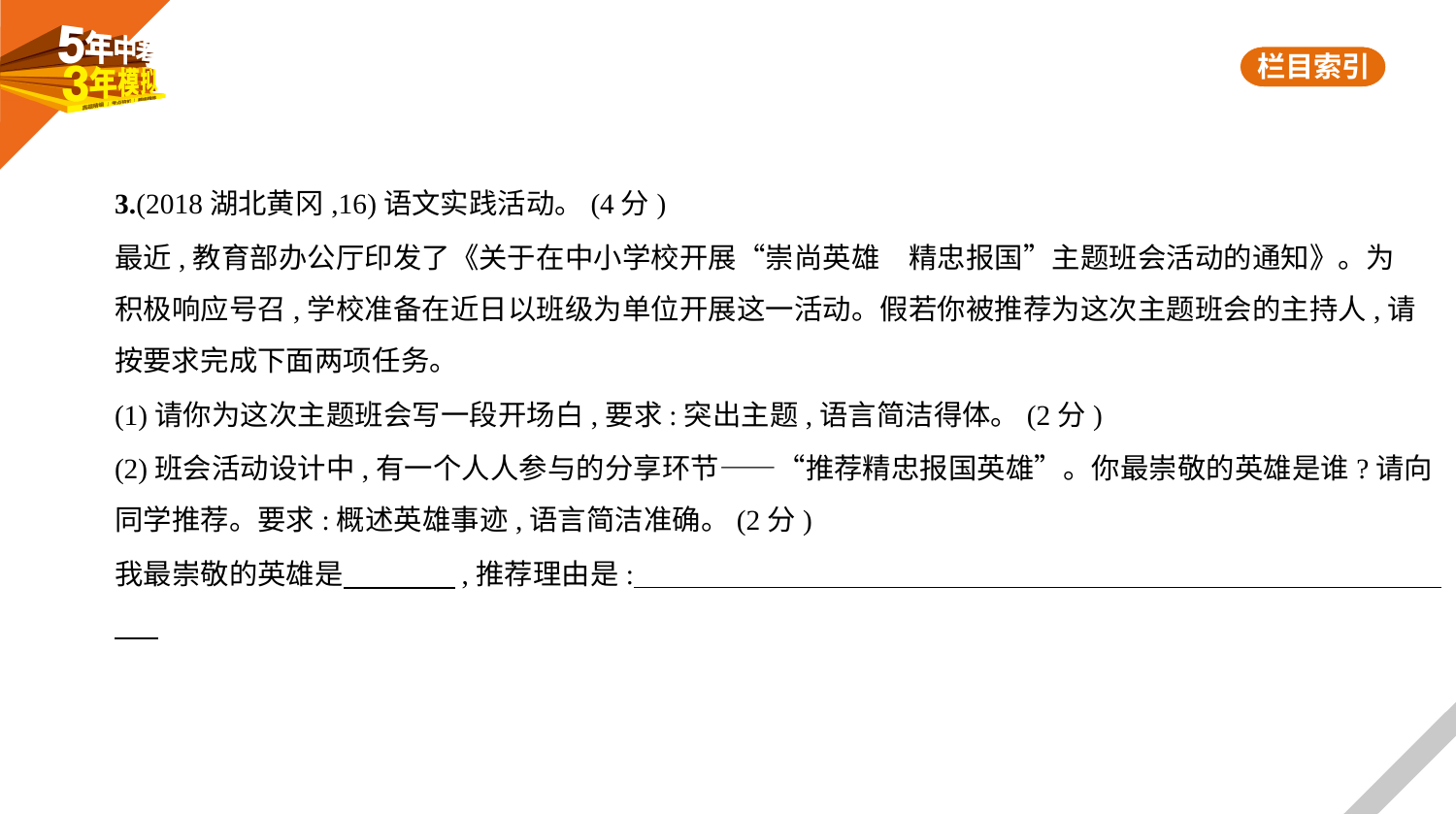

3.(2018湖北黄冈,16)语文实践活动。(4分)
最近,教育部办公厅印发了《关于在中小学校开展“崇尚英雄　精忠报国”主题班会活动的通知》。为
积极响应号召,学校准备在近日以班级为单位开展这一活动。假若你被推荐为这次主题班会的主持人,请
按要求完成下面两项任务。
(1)请你为这次主题班会写一段开场白,要求:突出主题,语言简洁得体。(2分)
(2)班会活动设计中,有一个人人参与的分享环节——“推荐精忠报国英雄”。你最崇敬的英雄是谁?请向
同学推荐。要求:概述英雄事迹,语言简洁准确。(2分)
我最崇敬的英雄是　　　    ,推荐理由是: